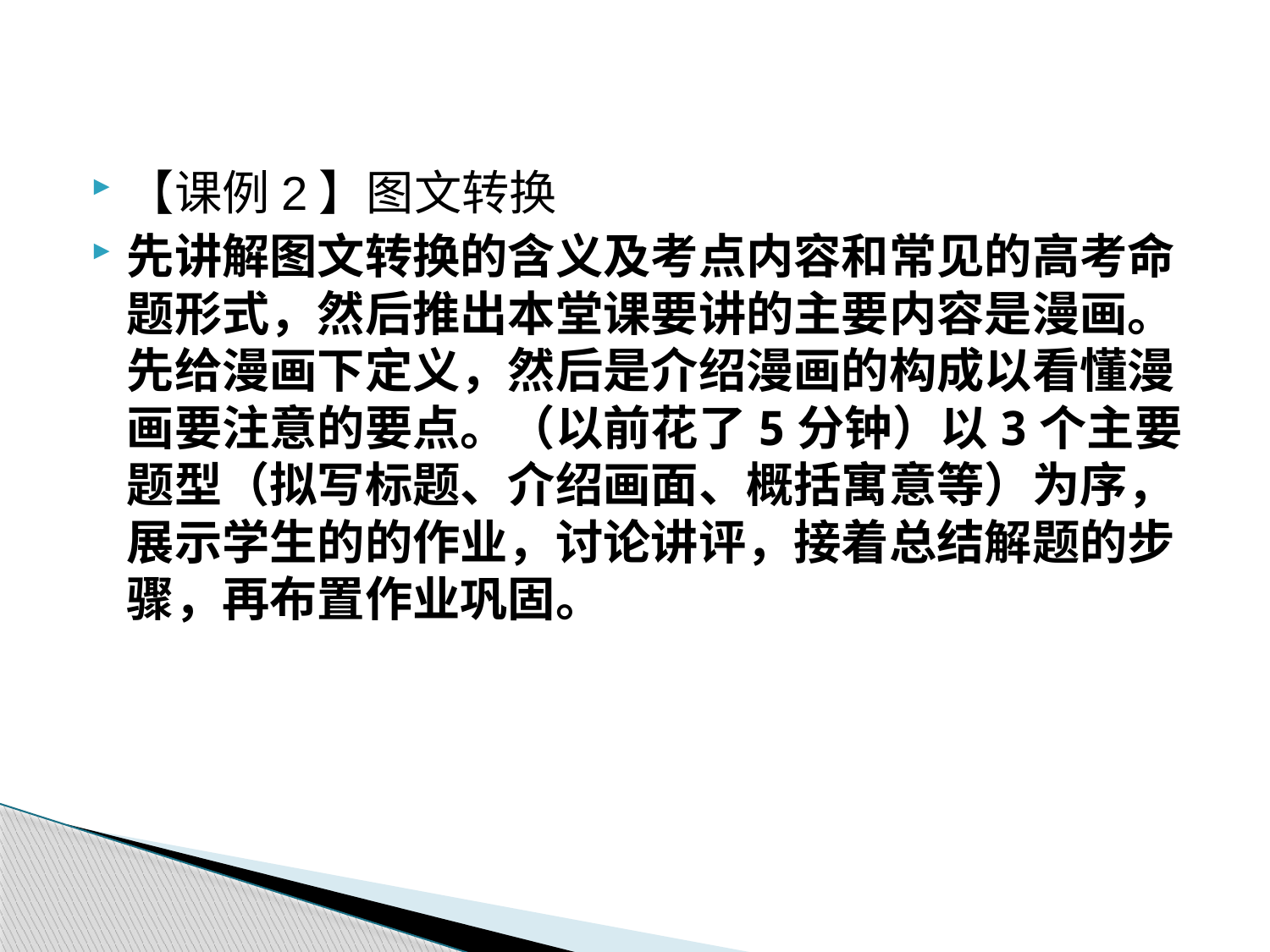

【课例2】图文转换
先讲解图文转换的含义及考点内容和常见的高考命题形式，然后推出本堂课要讲的主要内容是漫画。先给漫画下定义，然后是介绍漫画的构成以看懂漫画要注意的要点。（以前花了5分钟）以3个主要题型（拟写标题、介绍画面、概括寓意等）为序，展示学生的的作业，讨论讲评，接着总结解题的步骤，再布置作业巩固。